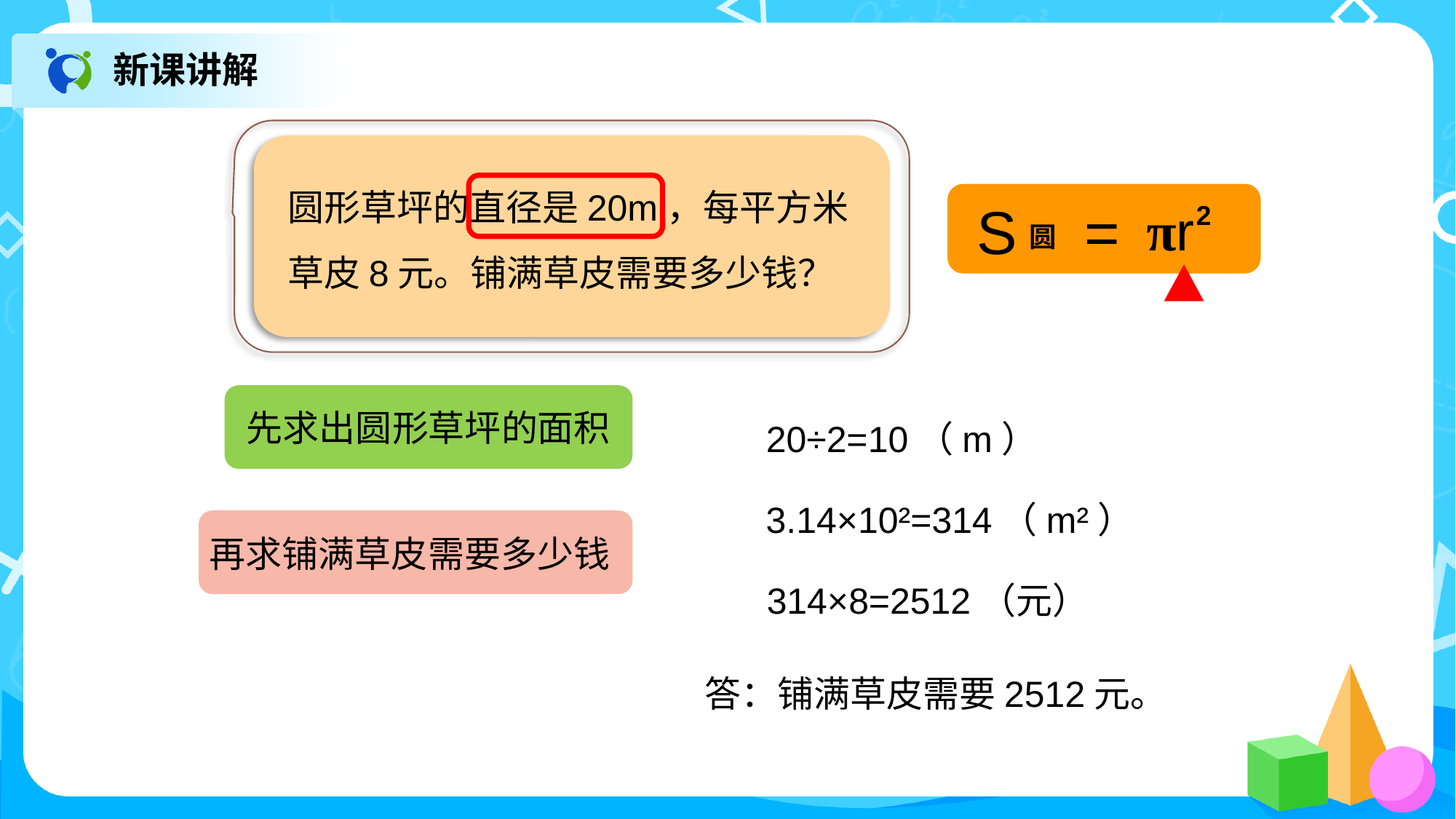

新课讲解

圆形草坪的直径是20m，每平方米草皮8元。铺满草皮需要多少钱？

S    =
圆
  πr
2

先求出圆形草坪的面积
20÷2=10（m）
3.14×10²=314（m²）

再求铺满草皮需要多少钱
314×8=2512（元）
答：铺满草皮需要2512元。